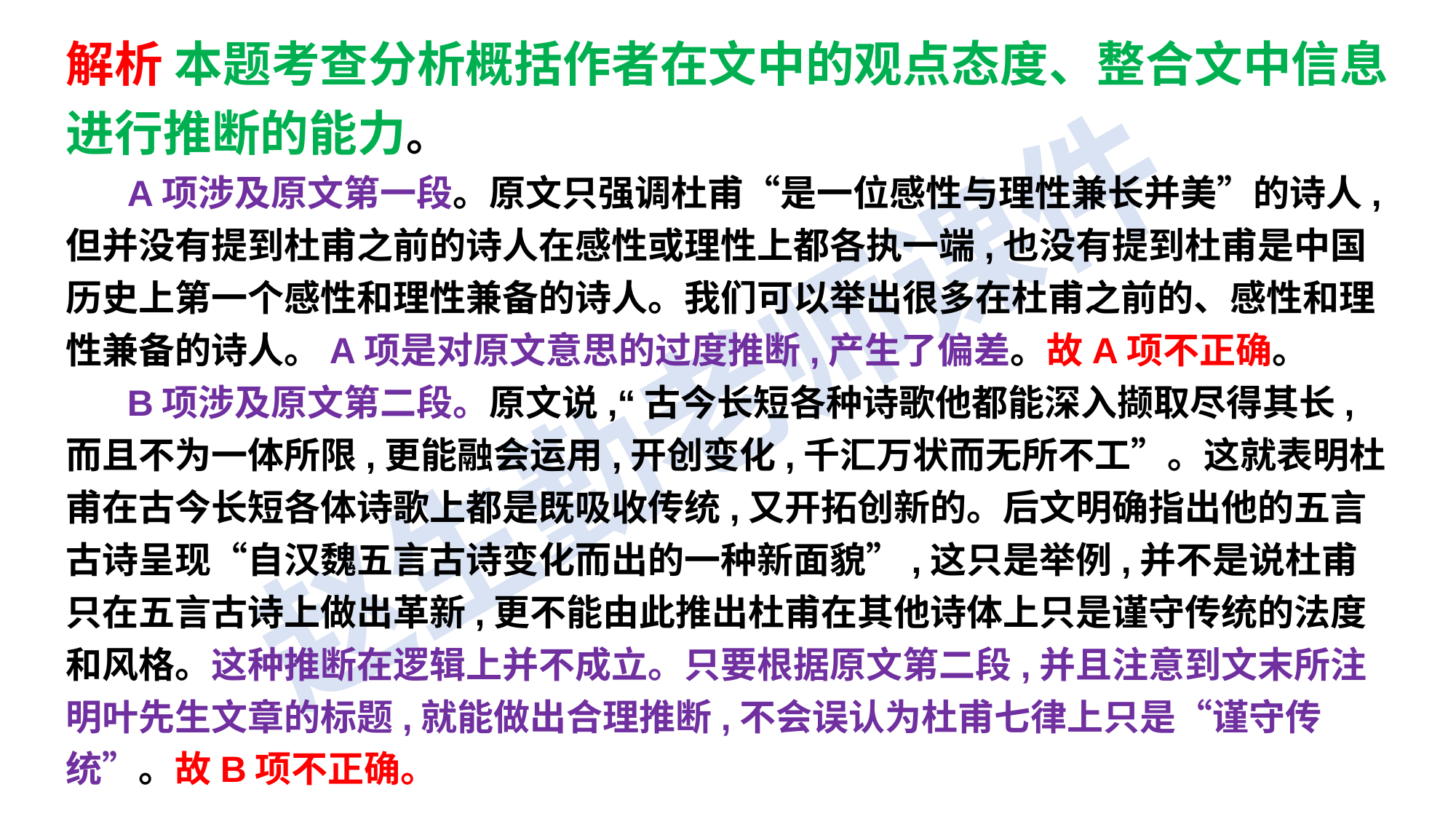

解析 本题考查分析概括作者在文中的观点态度、整合文中信息进行推断的能力。
      A项涉及原文第一段。原文只强调杜甫“是一位感性与理性兼长并美”的诗人,但并没有提到杜甫之前的诗人在感性或理性上都各执一端,也没有提到杜甫是中国历史上第一个感性和理性兼备的诗人。我们可以举出很多在杜甫之前的、感性和理性兼备的诗人。A项是对原文意思的过度推断,产生了偏差。故A项不正确。
      B项涉及原文第二段。原文说,“古今长短各种诗歌他都能深入撷取尽得其长,而且不为一体所限,更能融会运用,开创变化,千汇万状而无所不工”。这就表明杜甫在古今长短各体诗歌上都是既吸收传统,又开拓创新的。后文明确指出他的五言古诗呈现“自汉魏五言古诗变化而出的一种新面貌”,这只是举例,并不是说杜甫只在五言古诗上做出革新,更不能由此推出杜甫在其他诗体上只是谨守传统的法度和风格。这种推断在逻辑上并不成立。只要根据原文第二段,并且注意到文末所注明叶先生文章的标题,就能做出合理推断,不会误认为杜甫七律上只是“谨守传统”。故B项不正确。